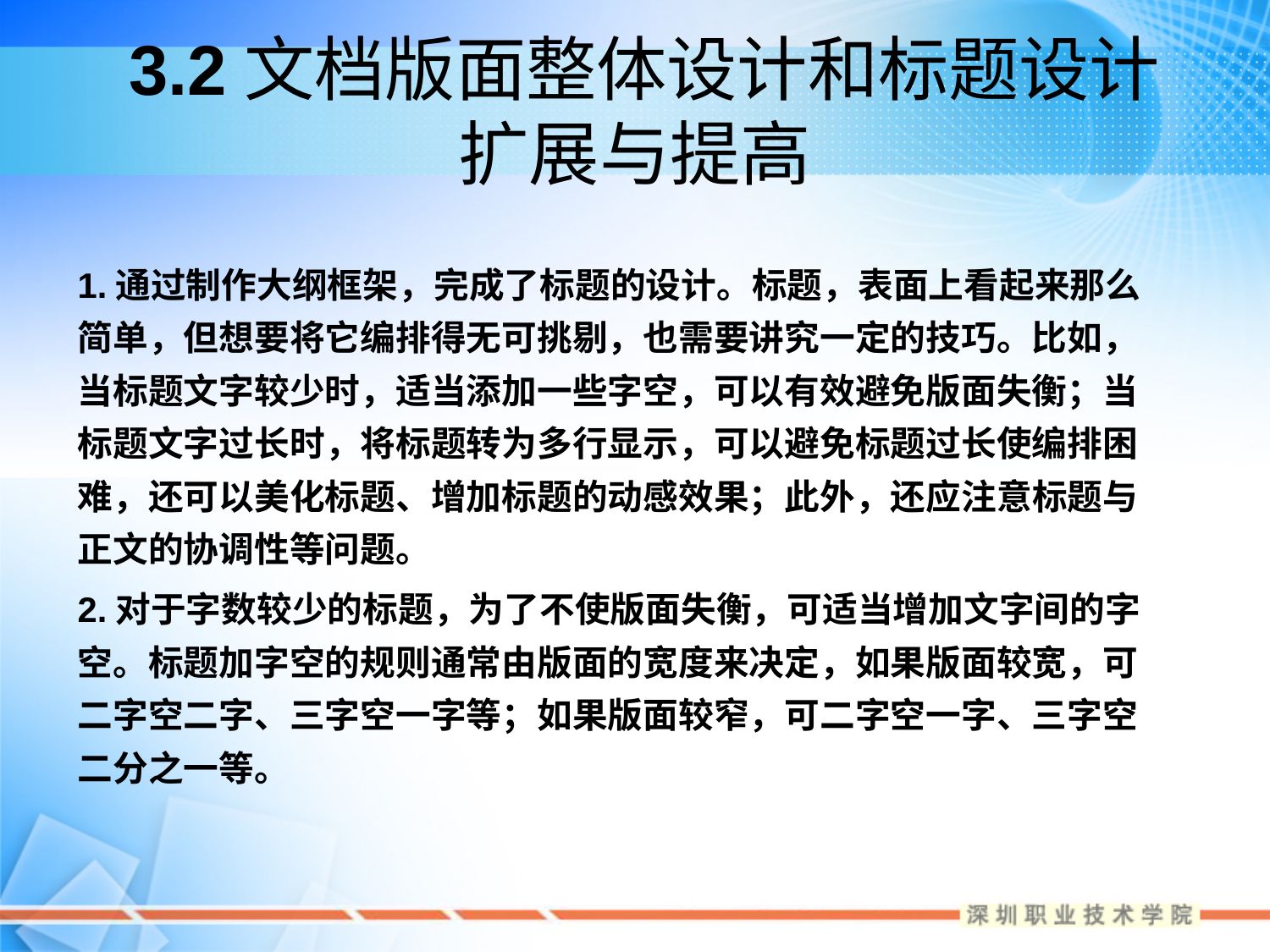

# 3.2文档版面整体设计和标题设计 扩展与提高
1.通过制作大纲框架，完成了标题的设计。标题，表面上看起来那么简单，但想要将它编排得无可挑剔，也需要讲究一定的技巧。比如，当标题文字较少时，适当添加一些字空，可以有效避免版面失衡；当标题文字过长时，将标题转为多行显示，可以避免标题过长使编排困难，还可以美化标题、增加标题的动感效果；此外，还应注意标题与正文的协调性等问题。
2.对于字数较少的标题，为了不使版面失衡，可适当增加文字间的字空。标题加字空的规则通常由版面的宽度来决定，如果版面较宽，可二字空二字、三字空一字等；如果版面较窄，可二字空一字、三字空二分之一等。